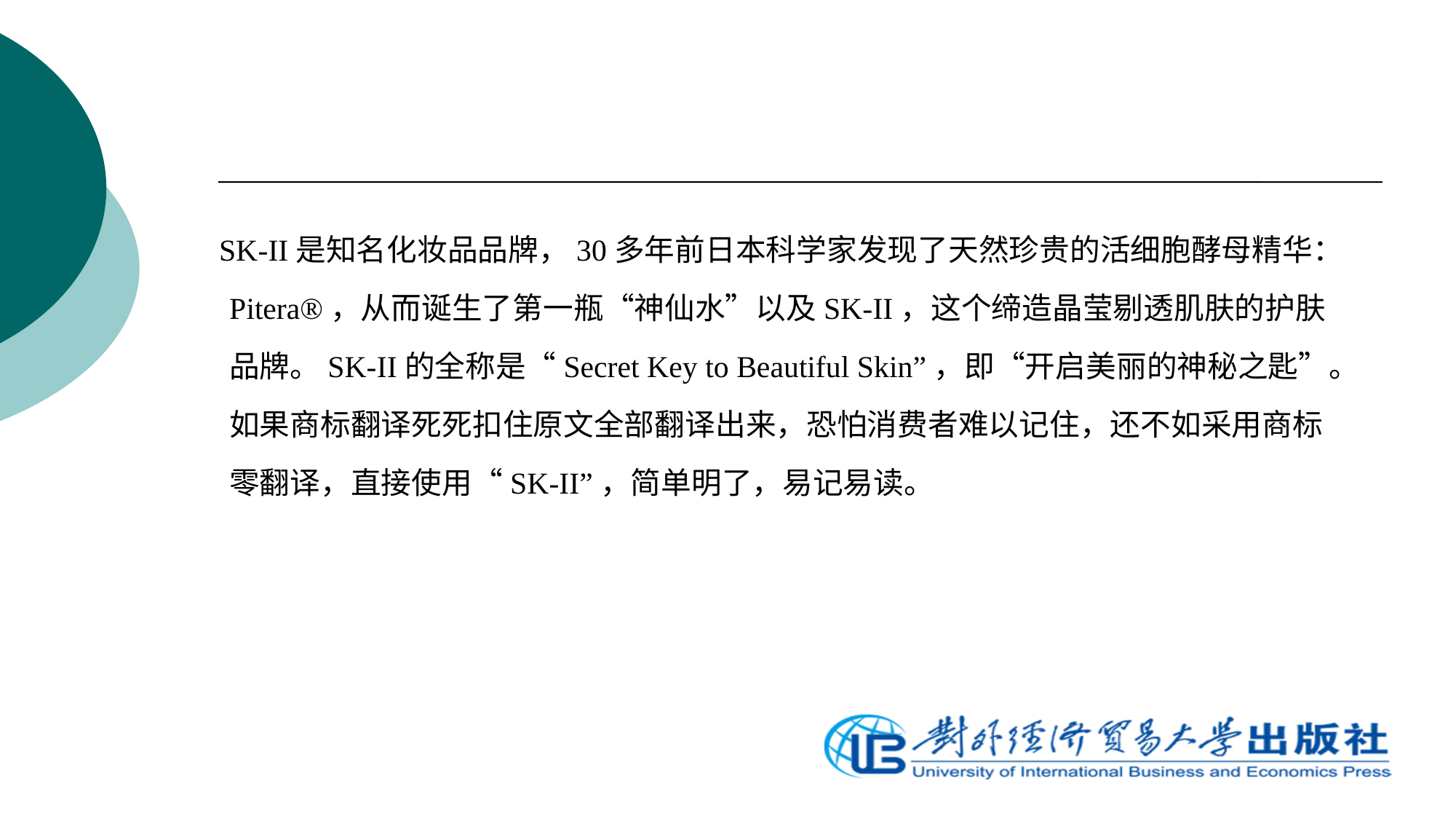

SK-II是知名化妆品品牌，30多年前日本科学家发现了天然珍贵的活细胞酵母精华：Pitera®，从而诞生了第一瓶“神仙水”以及SK-II，这个缔造晶莹剔透肌肤的护肤品牌。SK-II的全称是“Secret Key to Beautiful Skin”，即“开启美丽的神秘之匙”。如果商标翻译死死扣住原文全部翻译出来，恐怕消费者难以记住，还不如采用商标零翻译，直接使用“SK-II”，简单明了，易记易读。